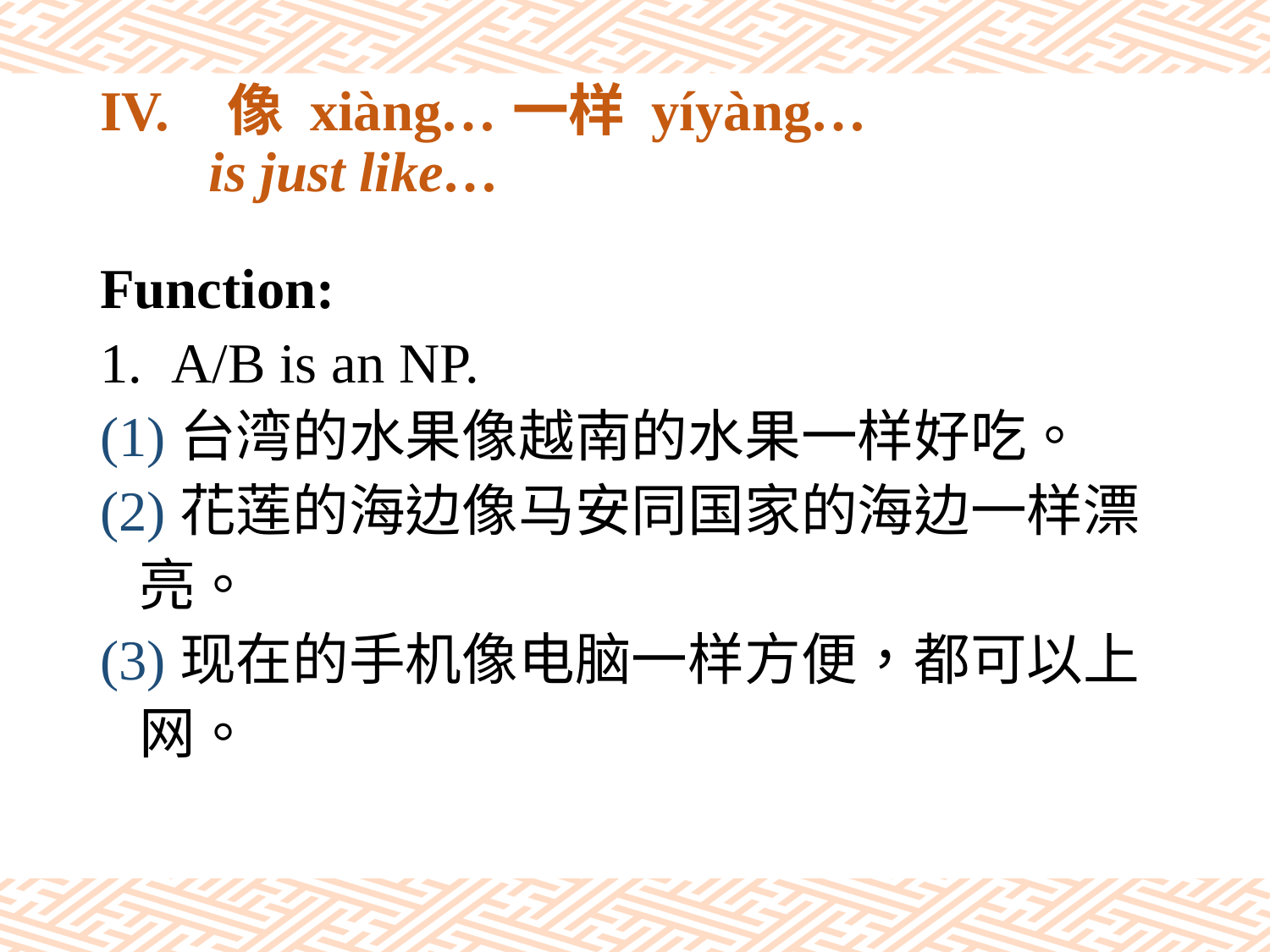

# IV.	像 xiàng…一样 yíyàng… 　   is just like…
Function:
A/B is an NP.
(1)台湾的水果像越南的水果一样好吃。
(2)花莲的海边像马安同国家的海边一样漂
  亮。
(3)现在的手机像电脑一样方便，都可以上
  网。